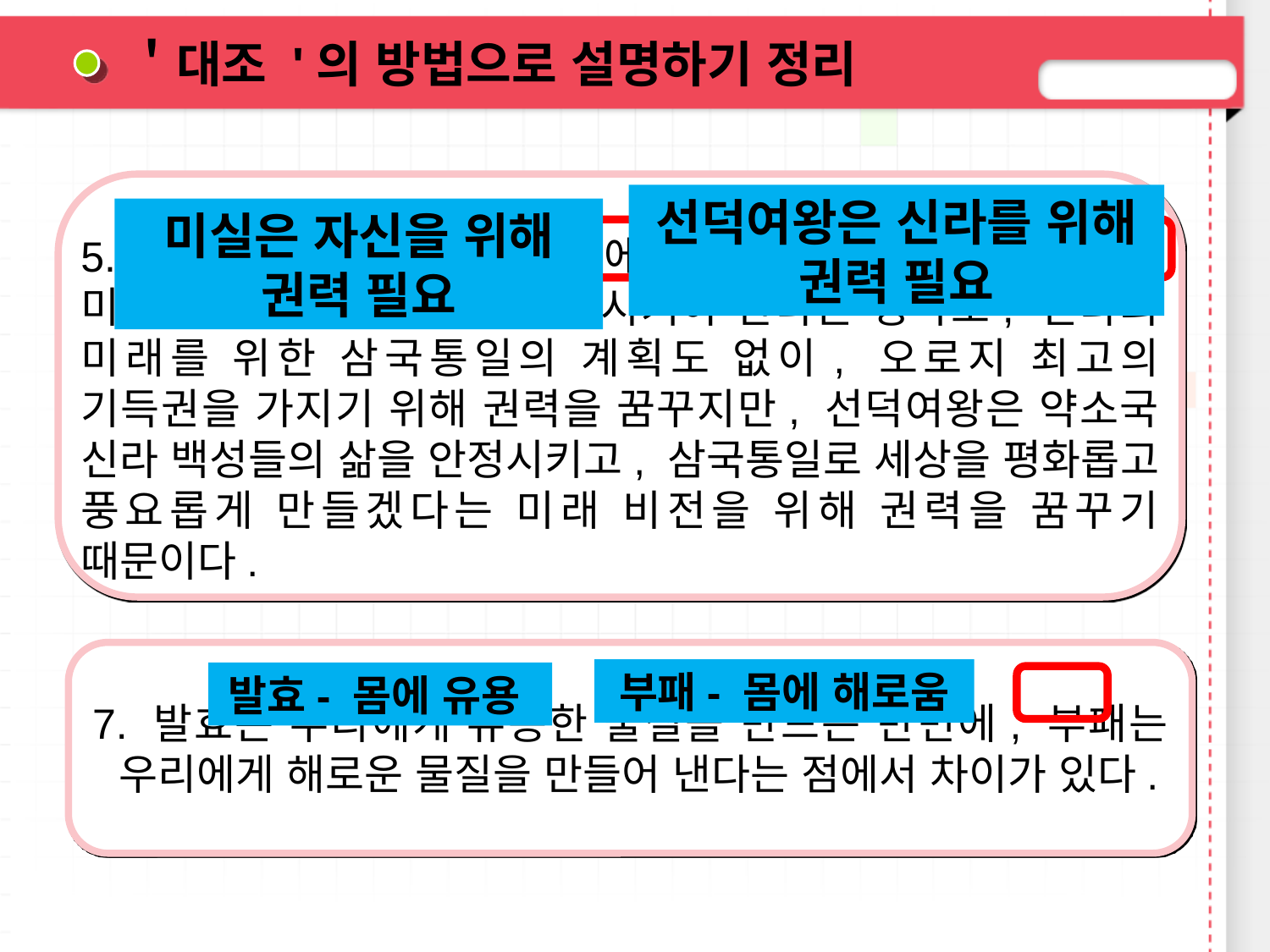

＇대조 '의 방법으로 설명하기 정리

선덕여왕은 신라를 위해 권력 필요
미실은 자신을 위해 권력 필요

5. 미실과 선덕여왕의 권력에 대한 생각은 매우 다르다. 미실은, 백성들의 삶을 안정시켜야 한다는 생각도, 신라의 미래를 위한 삼국통일의 계획도 없이, 오로지 최고의 기득권을 가지기 위해 권력을 꿈꾸지만, 선덕여왕은 약소국 신라 백성들의 삶을 안정시키고, 삼국통일로 세상을 평화롭고 풍요롭게 만들겠다는 미래 비전을 위해 권력을 꿈꾸기 때문이다.

7. 발효는 우리에게 유용한 물질을 만드는 반면에, 부패는 우리에게 해로운 물질을 만들어 낸다는 점에서 차이가 있다.
부패- 몸에 해로움
발효- 몸에 유용